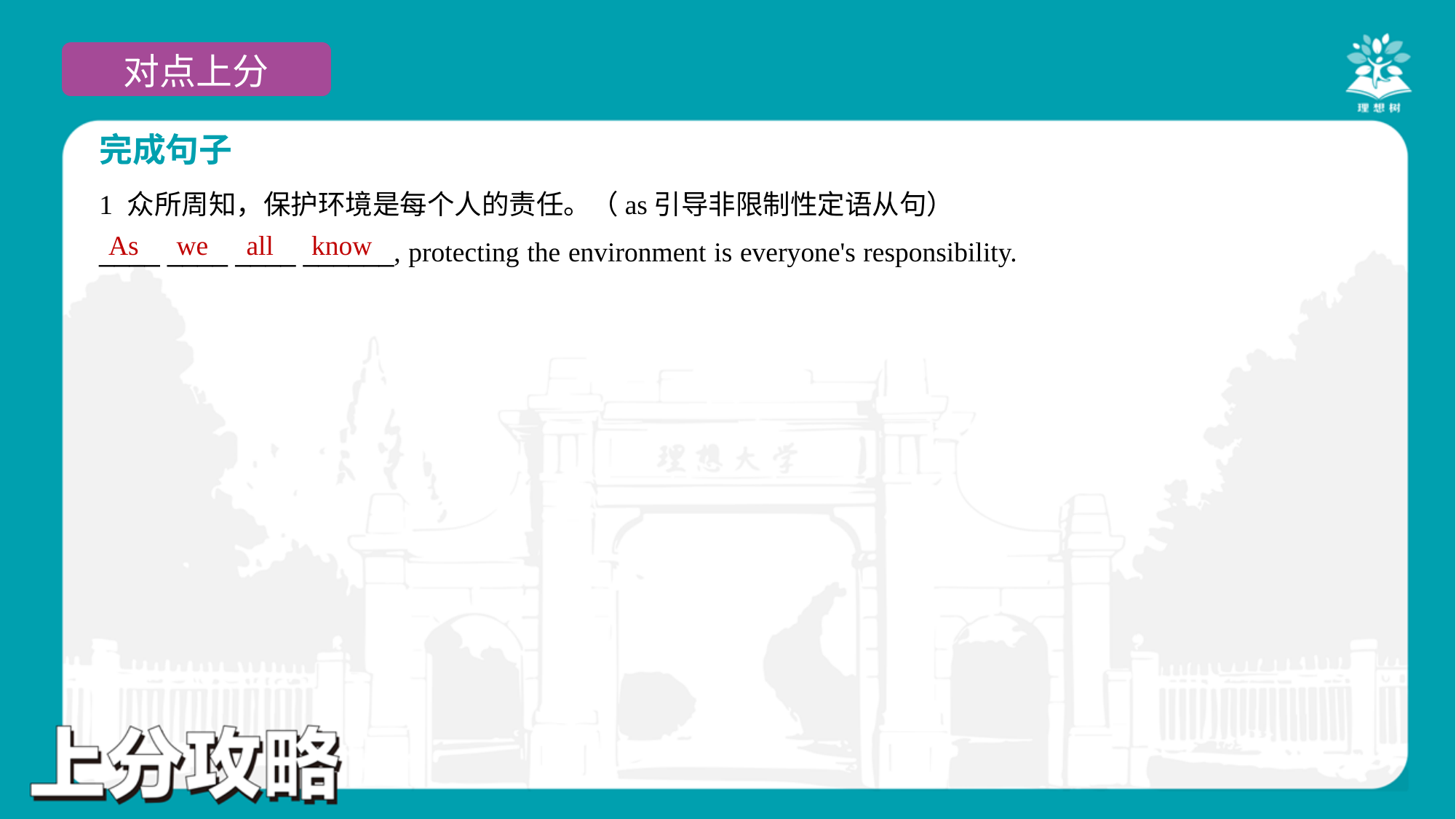

完成句子
1 众所周知，保护环境是每个人的责任。（as引导非限制性定语从句）
____ ____ ____ ______, protecting the environment is everyone's responsibility.
As
we
all
know